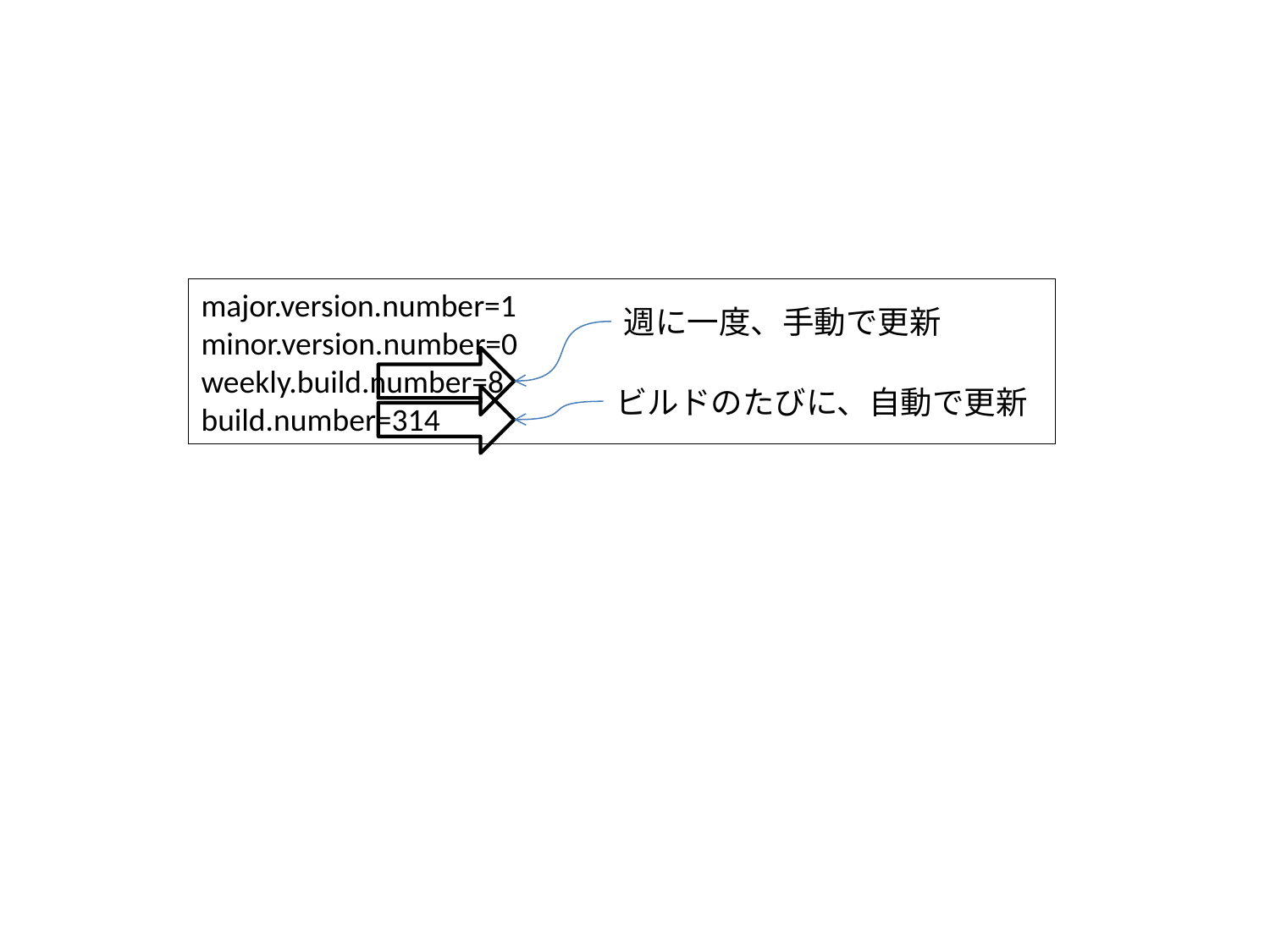

#
major.version.number=1
minor.version.number=0
weekly.build.number=8
build.number=314
週に一度、手動で更新

ビルドのたびに、自動で更新